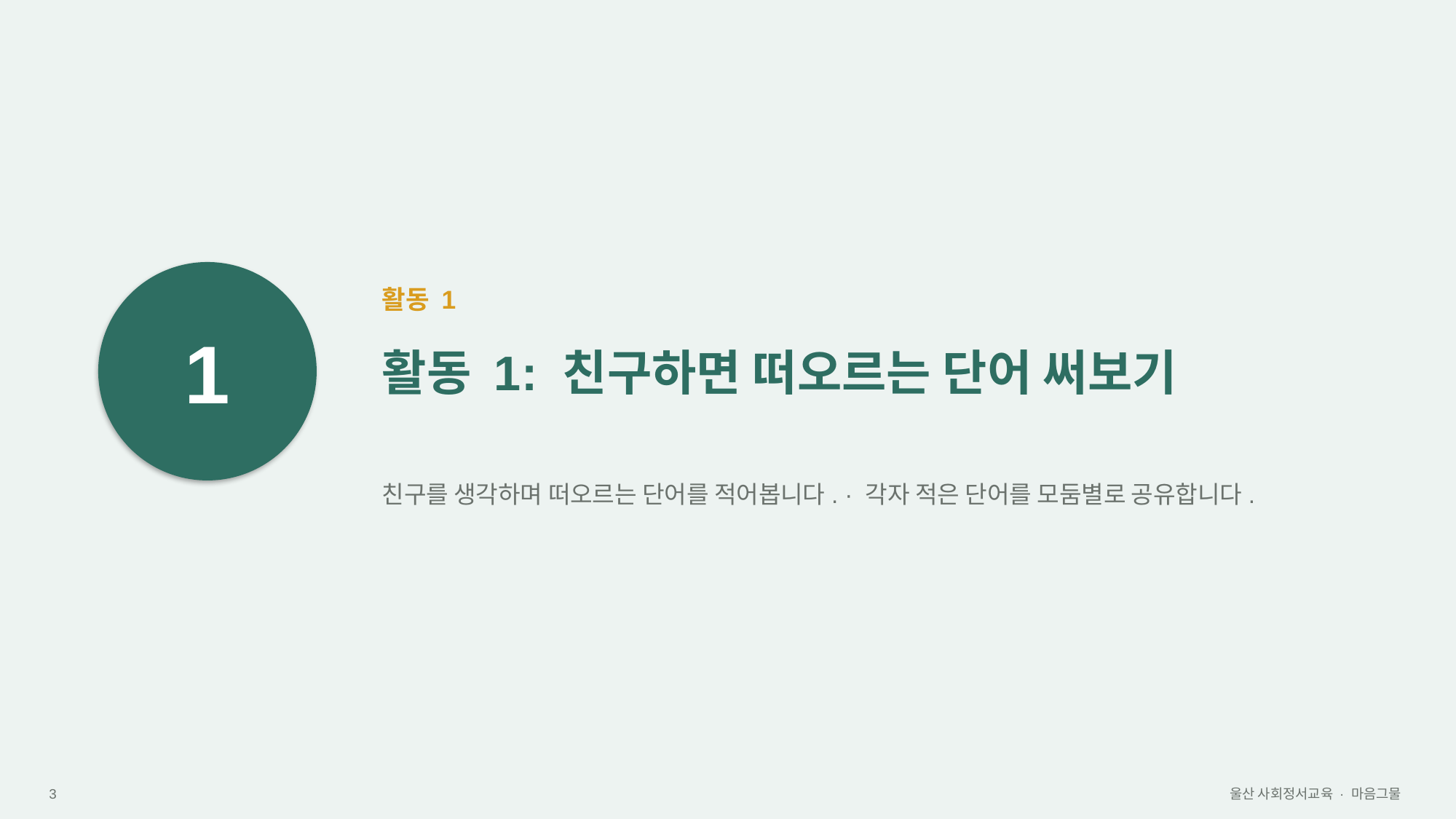

1
활동 1
활동 1: 친구하면 떠오르는 단어 써보기
친구를 생각하며 떠오르는 단어를 적어봅니다. · 각자 적은 단어를 모둠별로 공유합니다.
3
울산 사회정서교육 · 마음그물